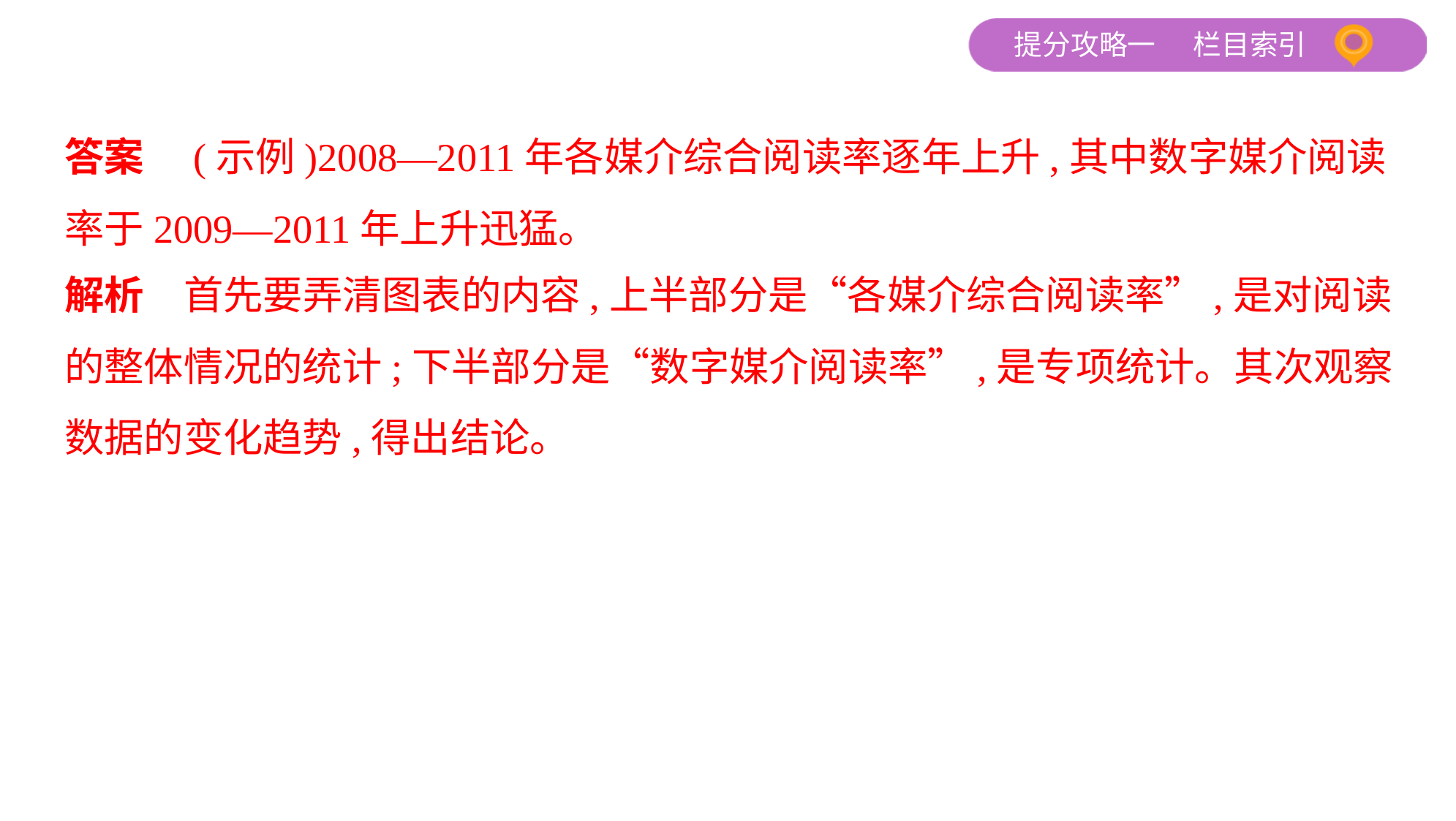

答案　(示例)2008—2011年各媒介综合阅读率逐年上升,其中数字媒介阅读
率于2009—2011年上升迅猛。
解析　首先要弄清图表的内容,上半部分是“各媒介综合阅读率”,是对阅读
的整体情况的统计;下半部分是“数字媒介阅读率”,是专项统计。其次观察
数据的变化趋势,得出结论。